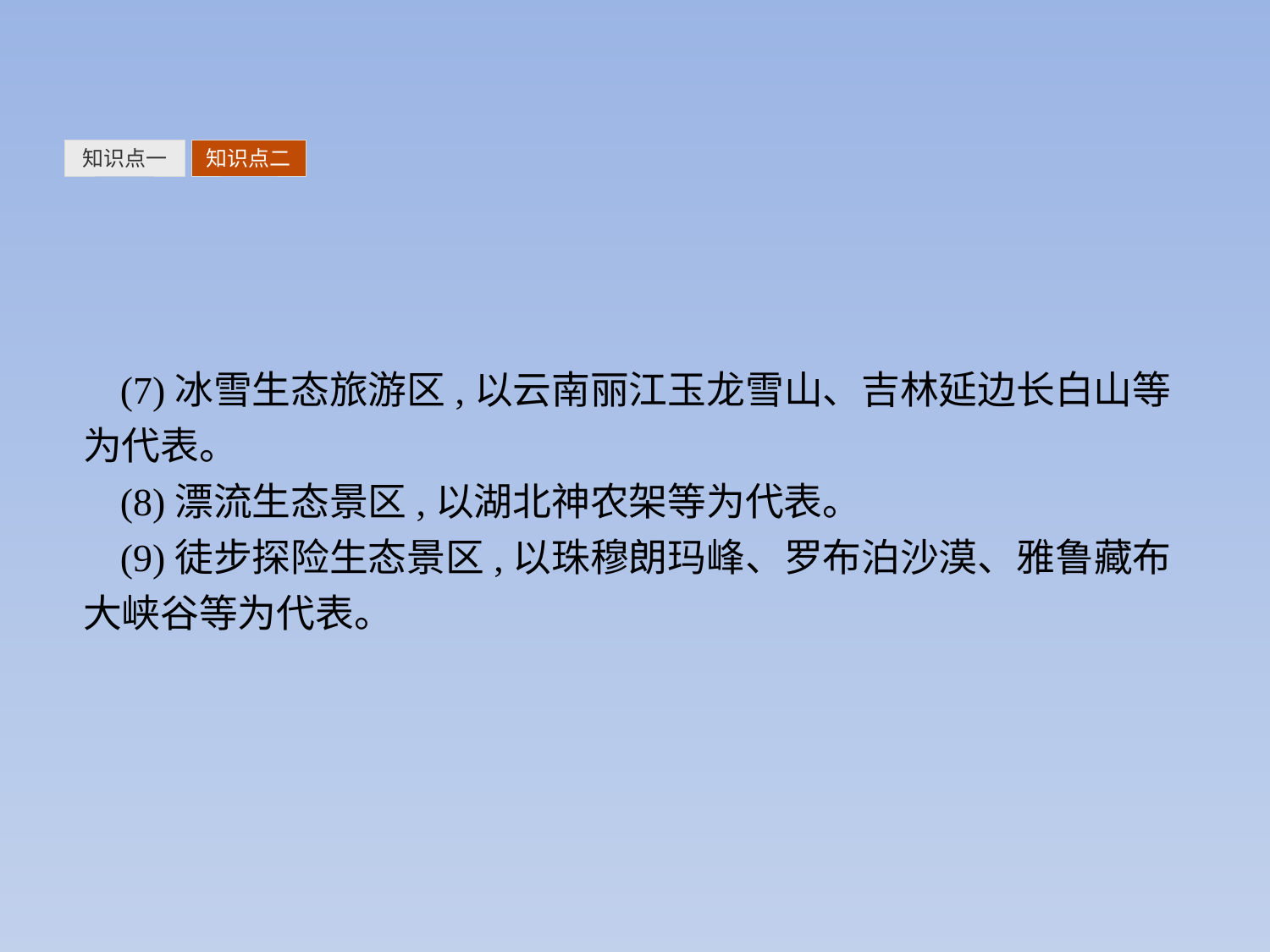

知识点一
知识点二
(7)冰雪生态旅游区,以云南丽江玉龙雪山、吉林延边长白山等为代表。
(8)漂流生态景区,以湖北神农架等为代表。
(9)徒步探险生态景区,以珠穆朗玛峰、罗布泊沙漠、雅鲁藏布大峡谷等为代表。